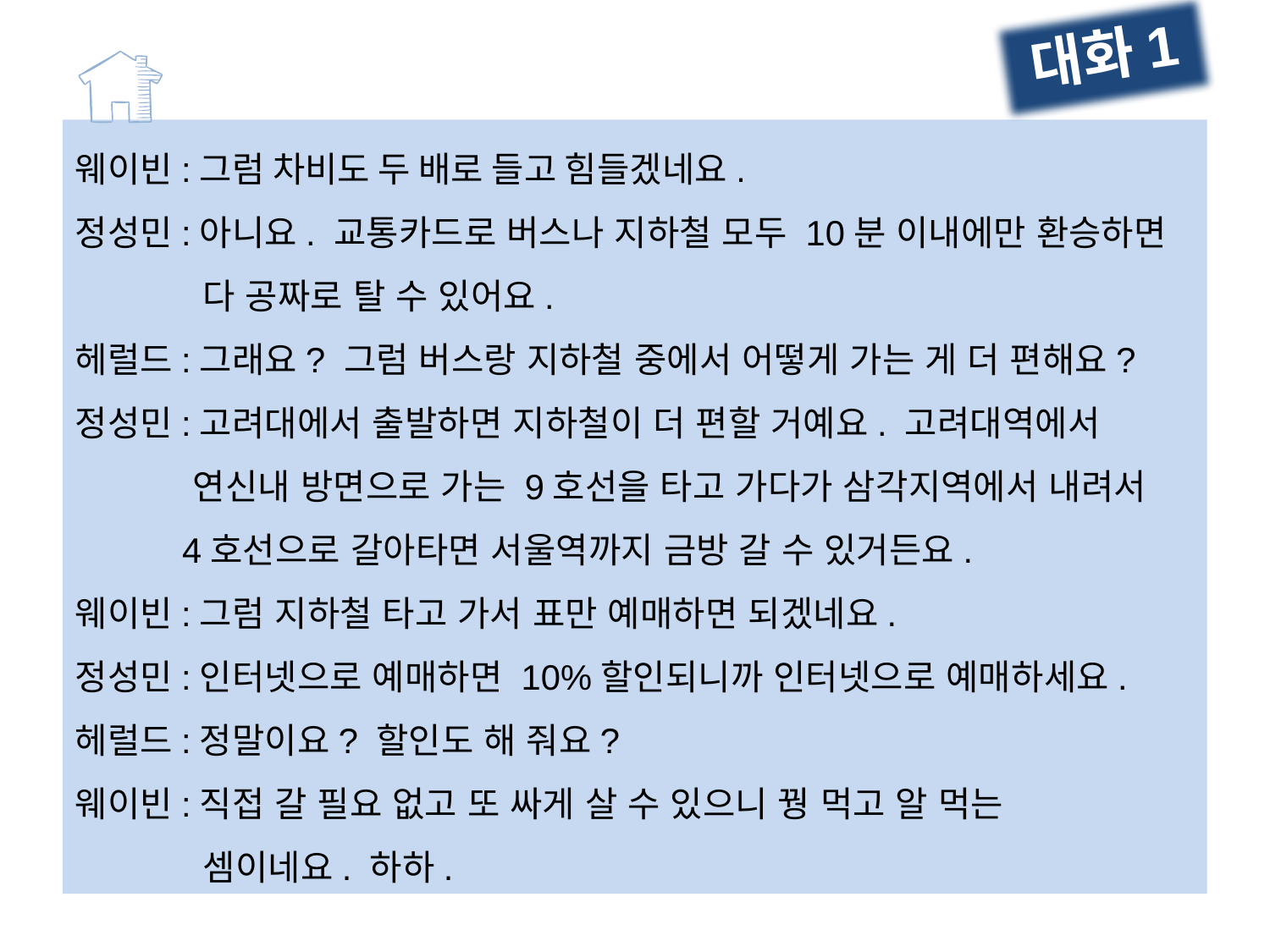

대화1

웨이빈:그럼 차비도 두 배로 들고 힘들겠네요.
정성민:아니요. 교통카드로 버스나 지하철 모두 10분 이내에만 환승하면
            다 공짜로 탈 수 있어요.
헤럴드:그래요? 그럼 버스랑 지하철 중에서 어떻게 가는 게 더 편해요?
정성민:고려대에서 출발하면 지하철이 더 편할 거예요. 고려대역에서
           연신내 방면으로 가는 9호선을 타고 가다가 삼각지역에서 내려서
           4호선으로 갈아타면 서울역까지 금방 갈 수 있거든요.
웨이빈:그럼 지하철 타고 가서 표만 예매하면 되겠네요.
정성민:인터넷으로 예매하면 10%할인되니까 인터넷으로 예매하세요.
헤럴드:정말이요? 할인도 해 줘요?
웨이빈:직접 갈 필요 없고 또 싸게 살 수 있으니 꿩 먹고 알 먹는
            셈이네요. 하하.